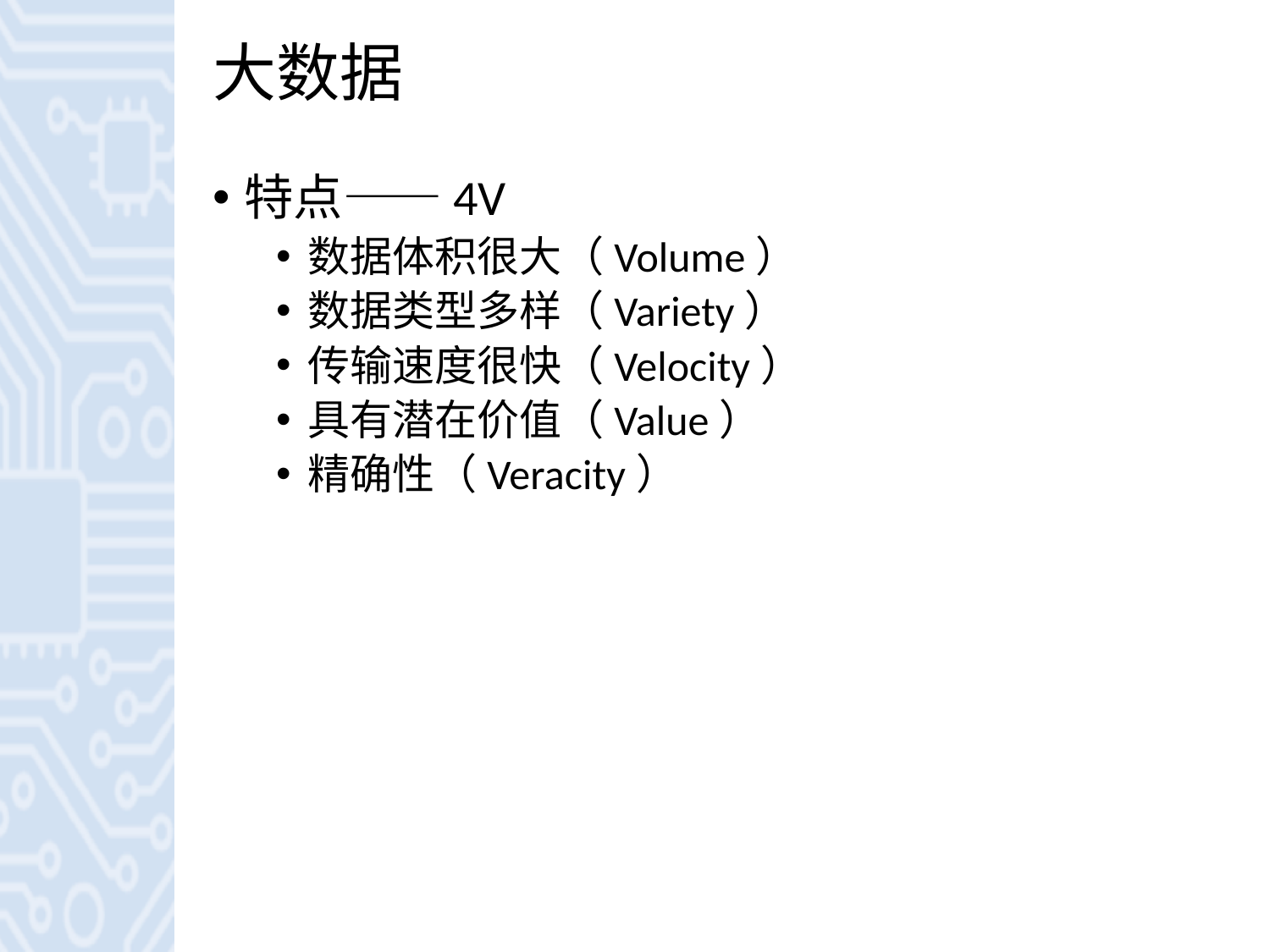

# 大数据
特点——4V
数据体积很大（Volume）
数据类型多样（Variety）
传输速度很快（Velocity）
具有潜在价值（Value）
精确性（Veracity）